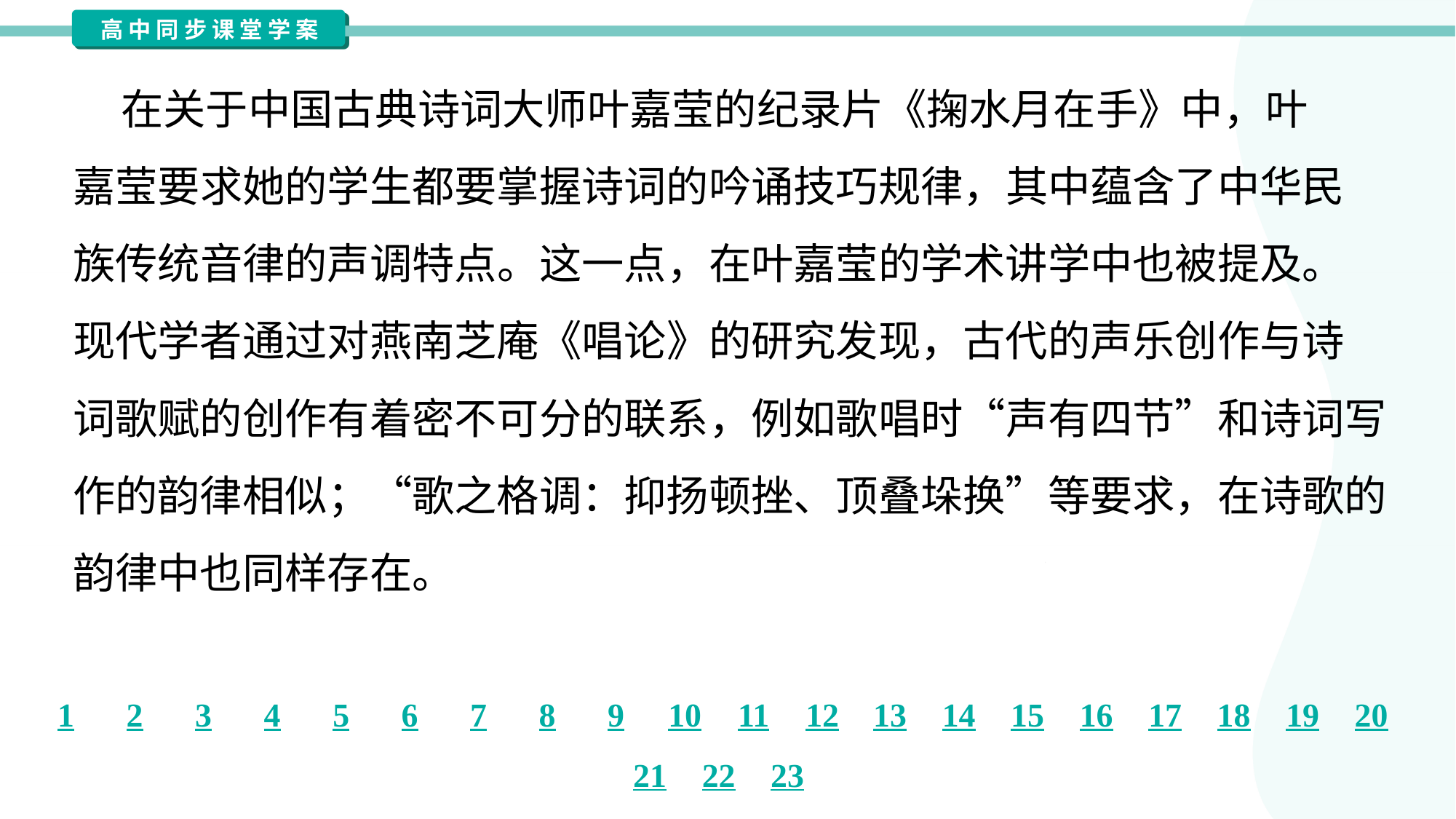

在关于中国古典诗词大师叶嘉莹的纪录片《掬水月在手》中，叶
嘉莹要求她的学生都要掌握诗词的吟诵技巧规律，其中蕴含了中华民
族传统音律的声调特点。这一点，在叶嘉莹的学术讲学中也被提及。
现代学者通过对燕南芝庵《唱论》的研究发现，古代的声乐创作与诗
词歌赋的创作有着密不可分的联系，例如歌唱时“声有四节”和诗词写
作的韵律相似；“歌之格调：抑扬顿挫、顶叠垛换”等要求，在诗歌的
韵律中也同样存在。